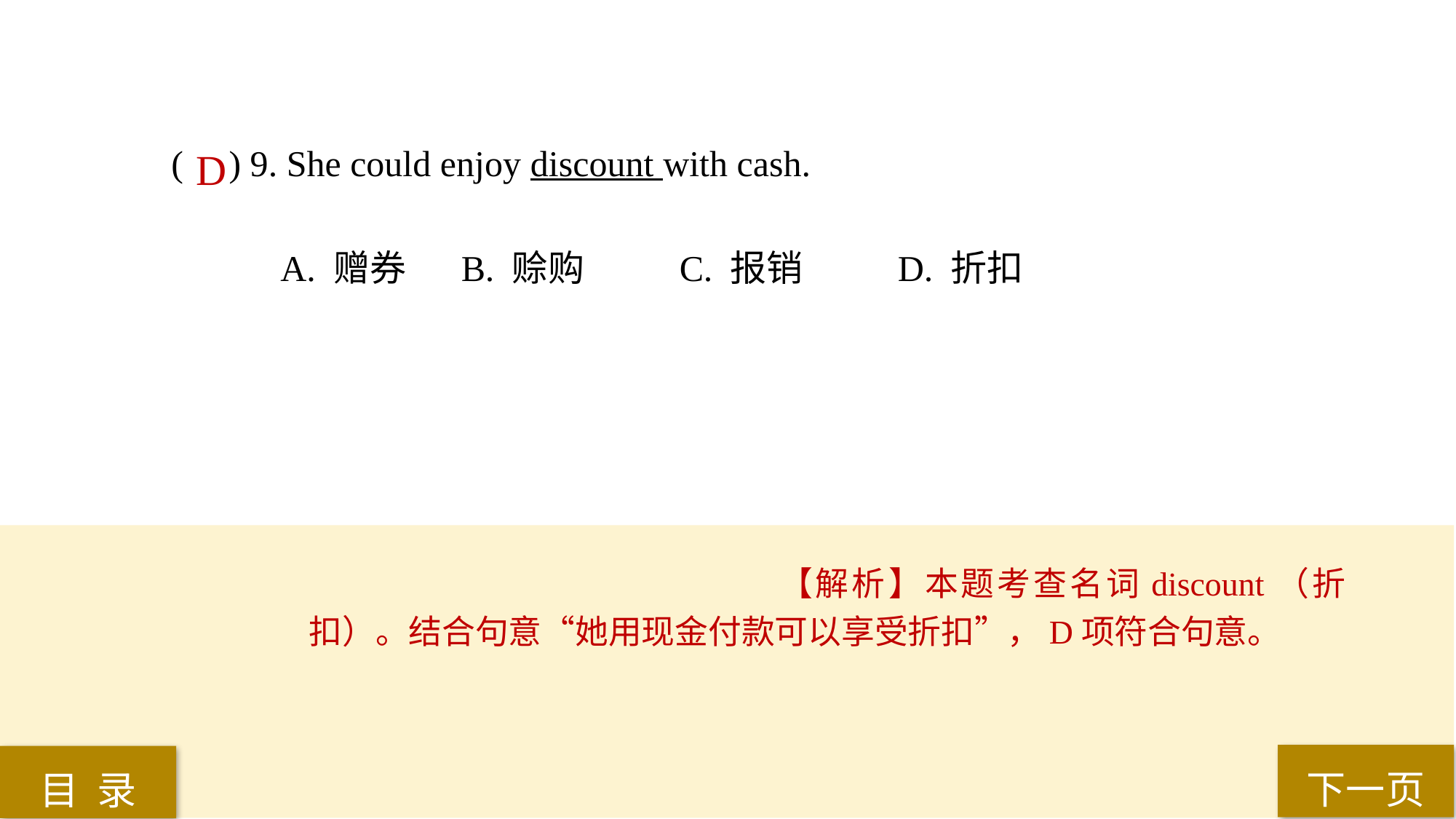

(     ) 9. She could enjoy discount with cash.

A. 赠券	 B. 赊购	 C. 报销	 D. 折扣
D
【解析】本题考查名词discount（折扣）。结合句意“她用现金付款可以享受折扣”，D项符合句意。